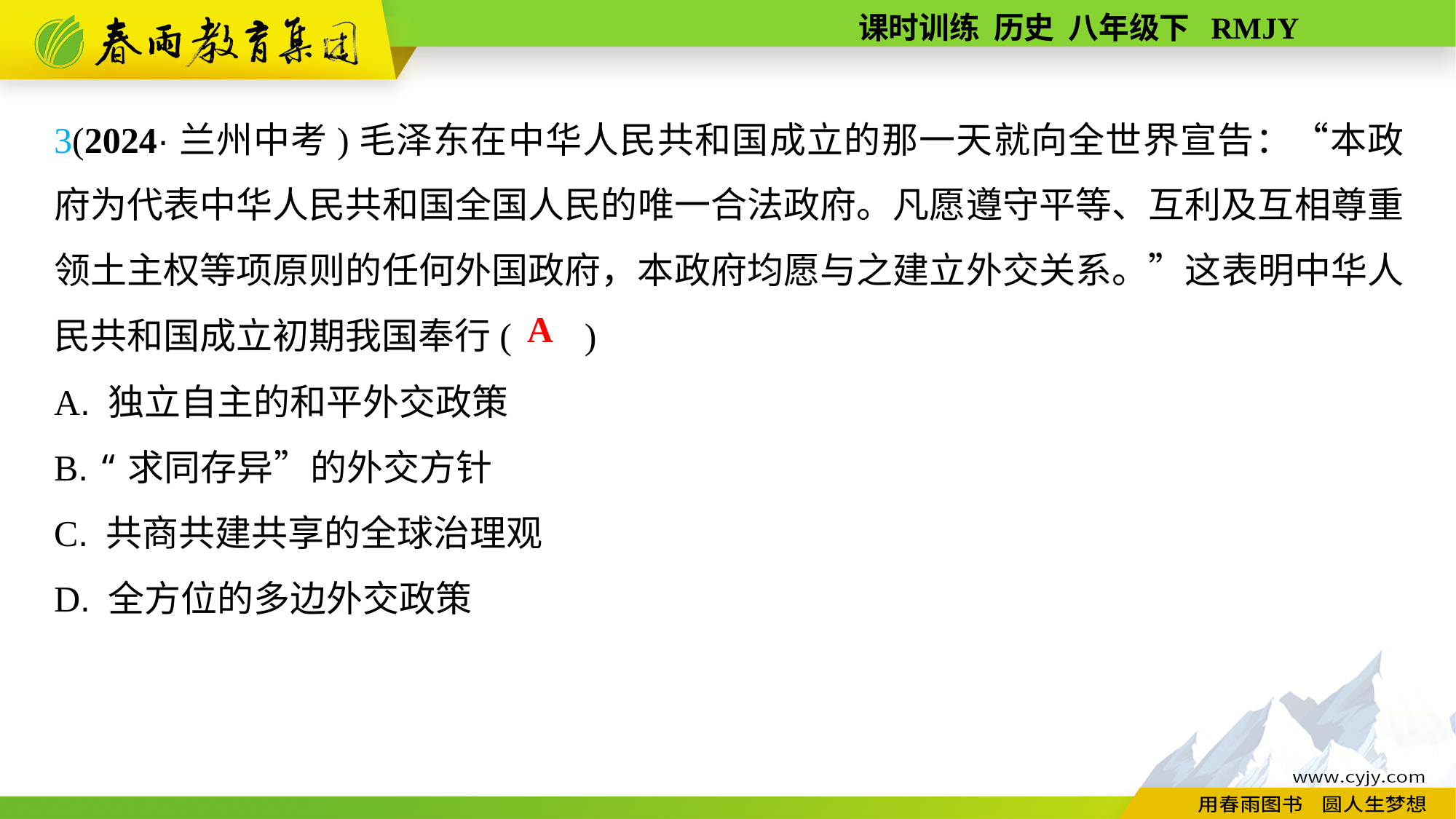

3(2024·兰州中考)毛泽东在中华人民共和国成立的那一天就向全世界宣告：“本政府为代表中华人民共和国全国人民的唯一合法政府。凡愿遵守平等、互利及互相尊重领土主权等项原则的任何外国政府，本政府均愿与之建立外交关系。”这表明中华人民共和国成立初期我国奉行(        )
A. 独立自主的和平外交政策
B. “求同存异”的外交方针
C. 共商共建共享的全球治理观
D. 全方位的多边外交政策
A